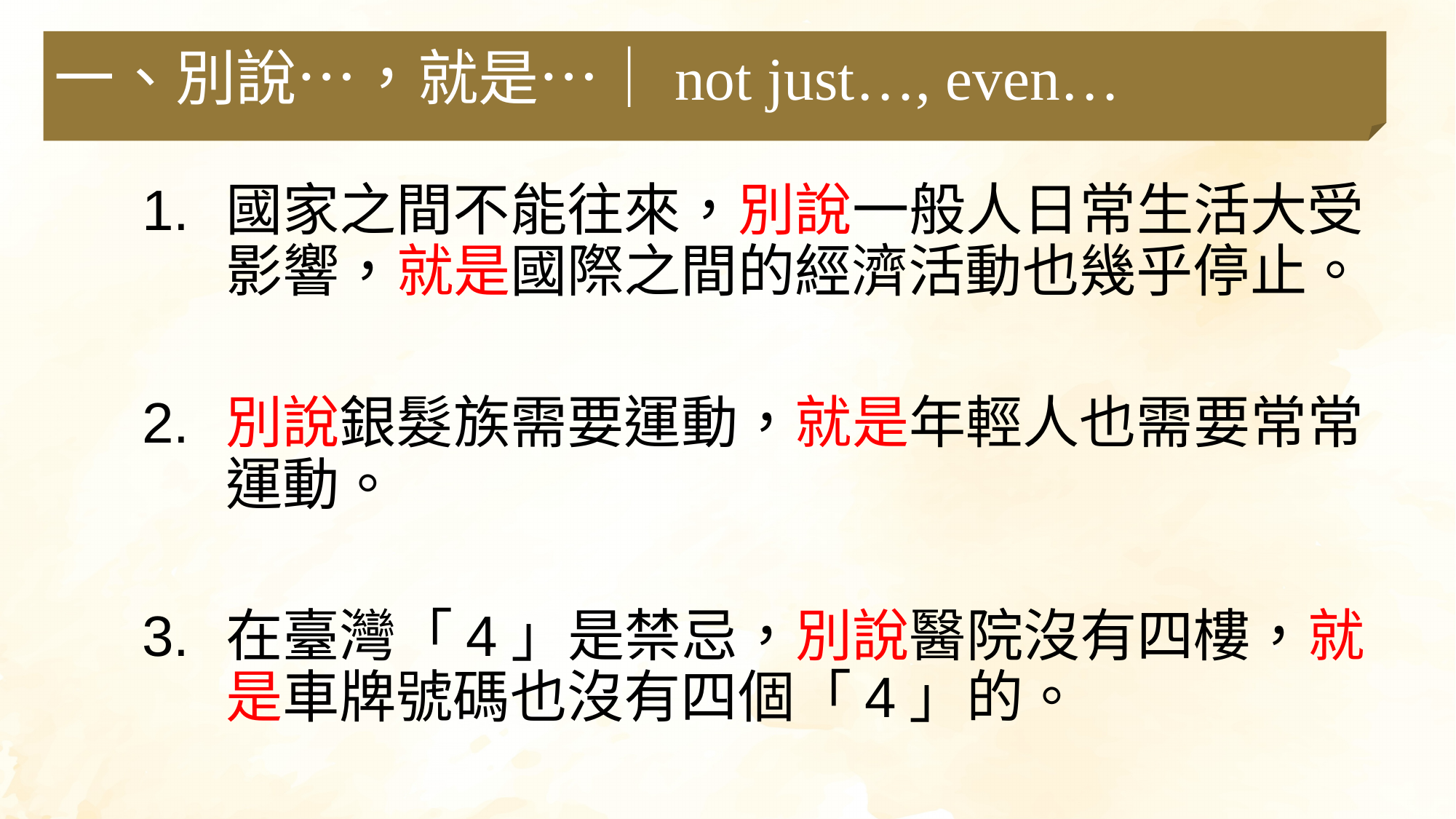

一、別說…，就是…｜not just…, even…
國家之間不能往來，別說一般人日常生活大受影響，就是國際之間的經濟活動也幾乎停止。

別說銀髮族需要運動，就是年輕人也需要常常運動。

在臺灣「4」是禁忌，別說醫院沒有四樓，就是車牌號碼也沒有四個「4」的。